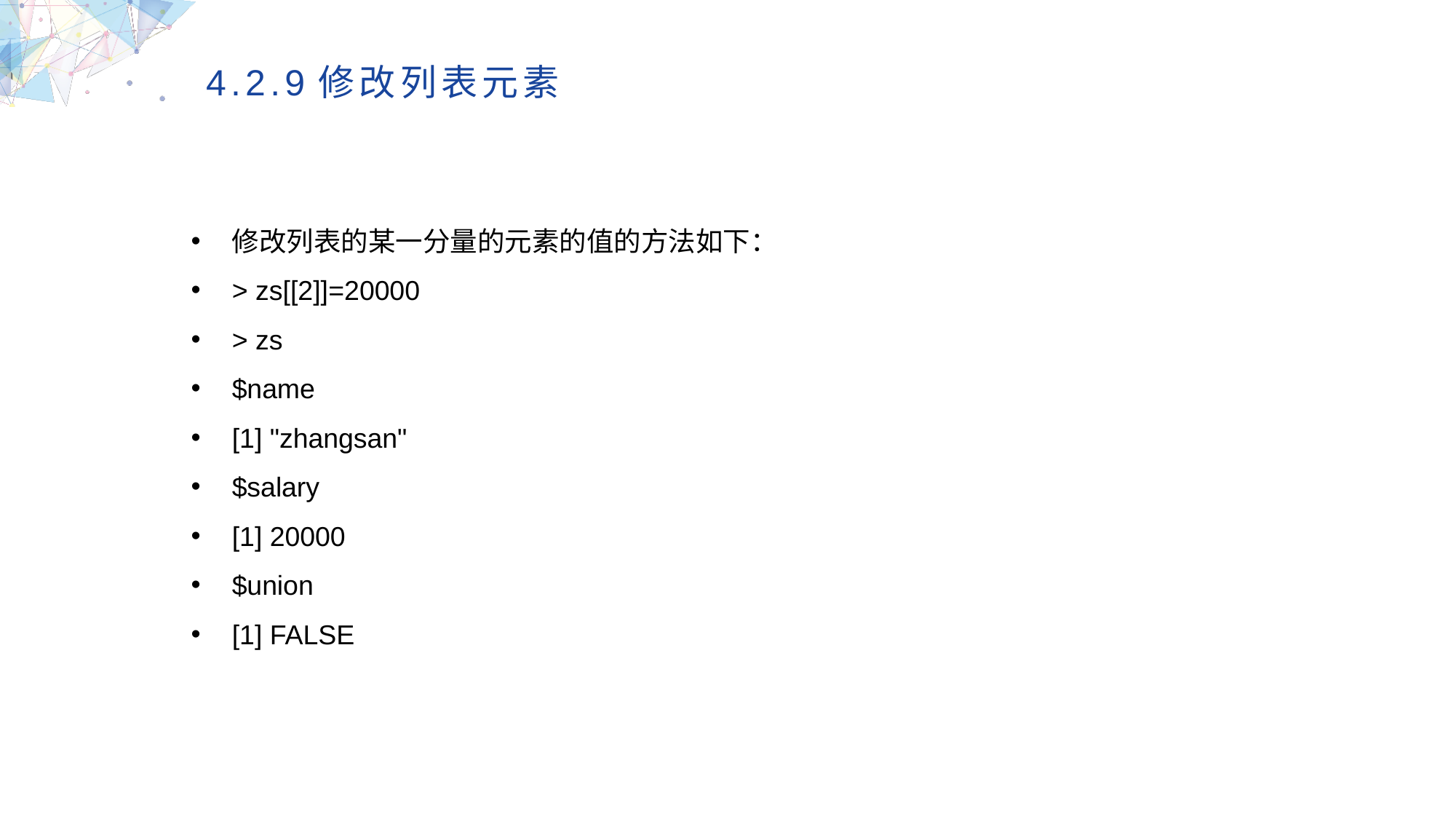

4.2.9修改列表元素
修改列表的某一分量的元素的值的方法如下：
> zs[[2]]=20000
> zs
$name
[1] "zhangsan"
$salary
[1] 20000
$union
[1] FALSE

MULTIPURPOSE PRESENTATION TEMPLATE | UNIQUE DESIGN
Welcome Message
Please replace text, click add relevant headline, modify the text content, also can copy your content to this directly. Please replace text, click add relevant headline, modify the text content, also can copy your content to this directly.